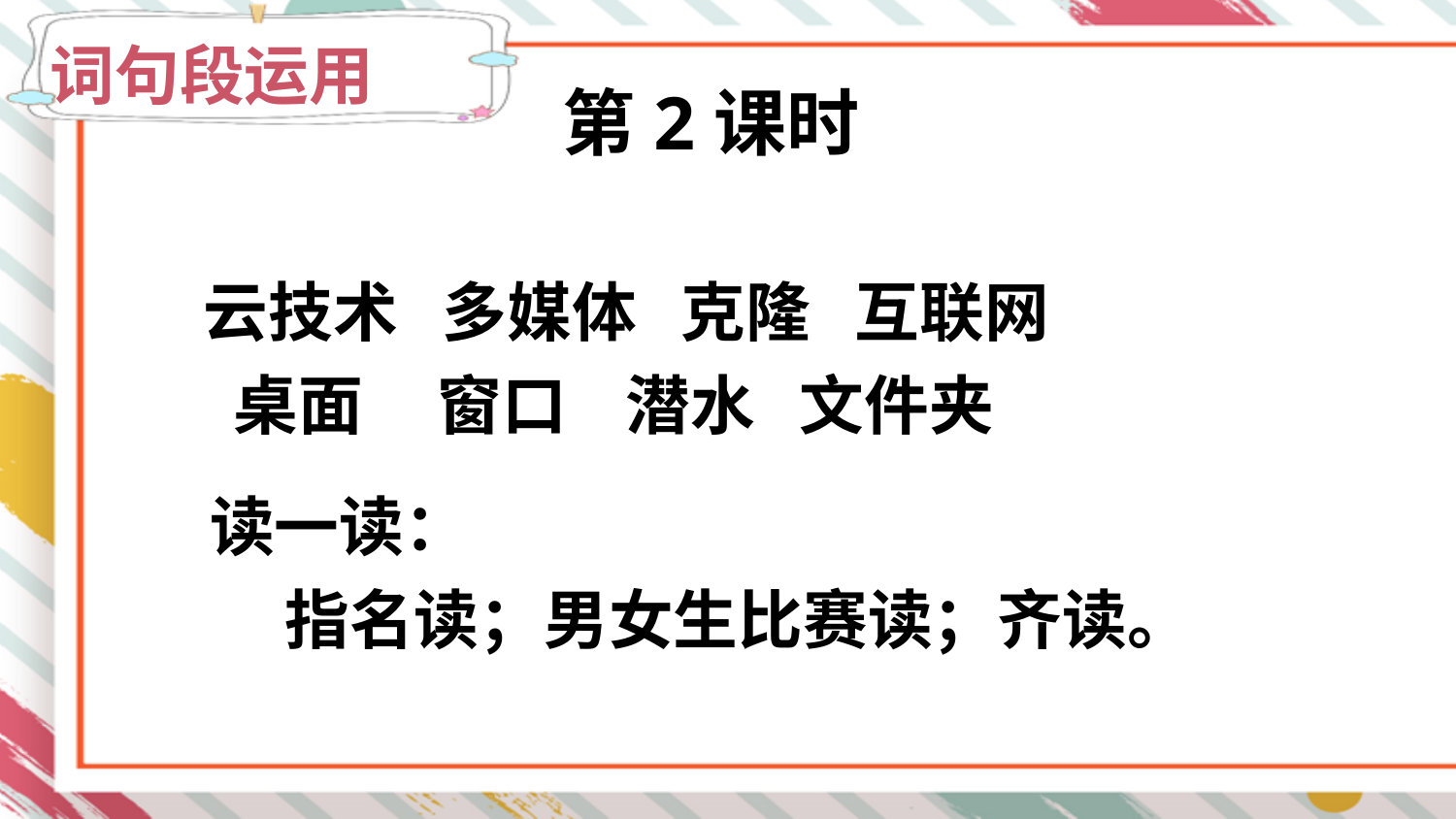

词句段运用
第2课时
云技术   多媒体   克隆   互联网
 桌面     窗口    潜水   文件夹
读一读：
    指名读；男女生比赛读；齐读。